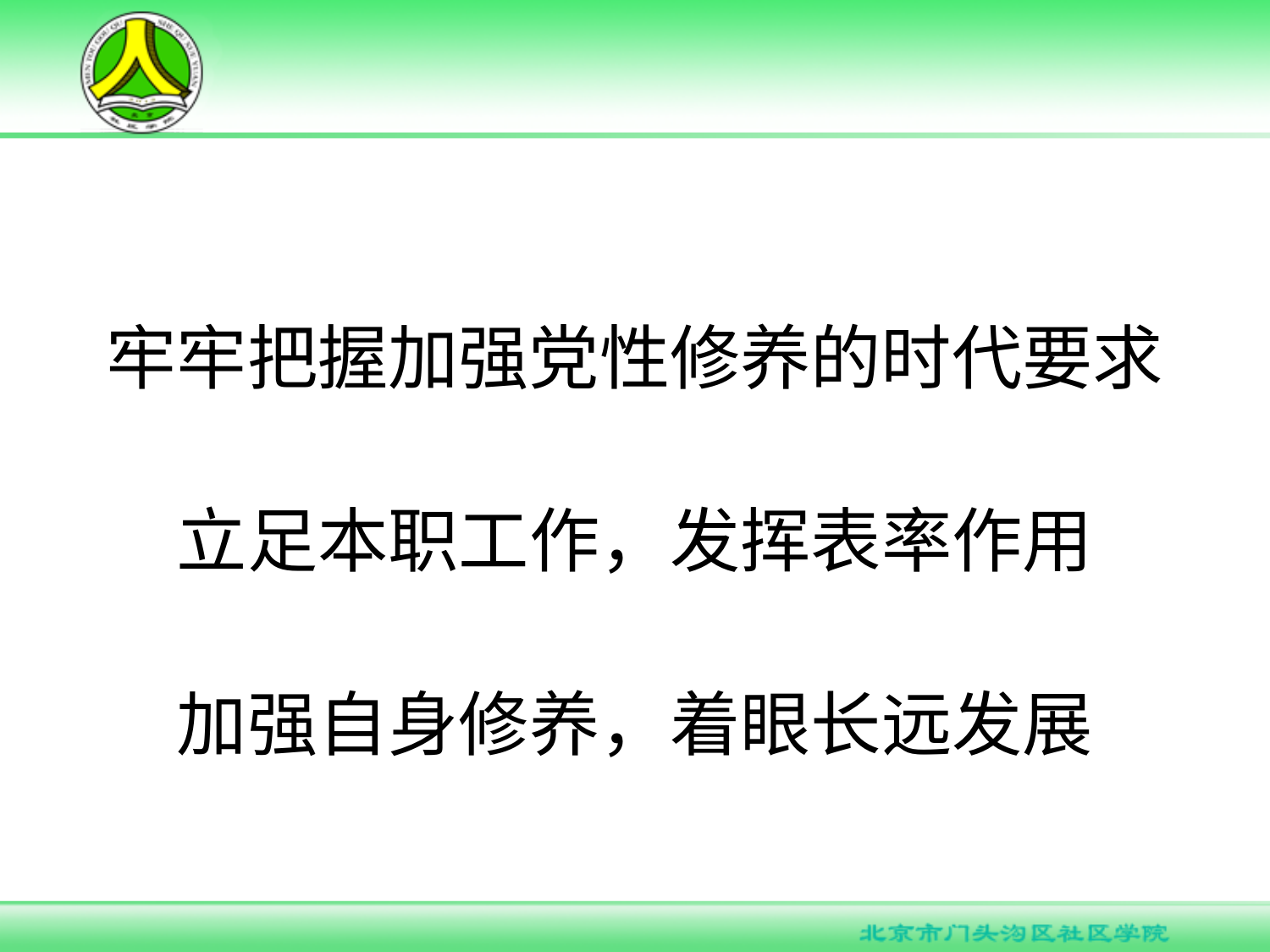

牢牢把握加强党性修养的时代要求
立足本职工作，发挥表率作用
加强自身修养，着眼长远发展